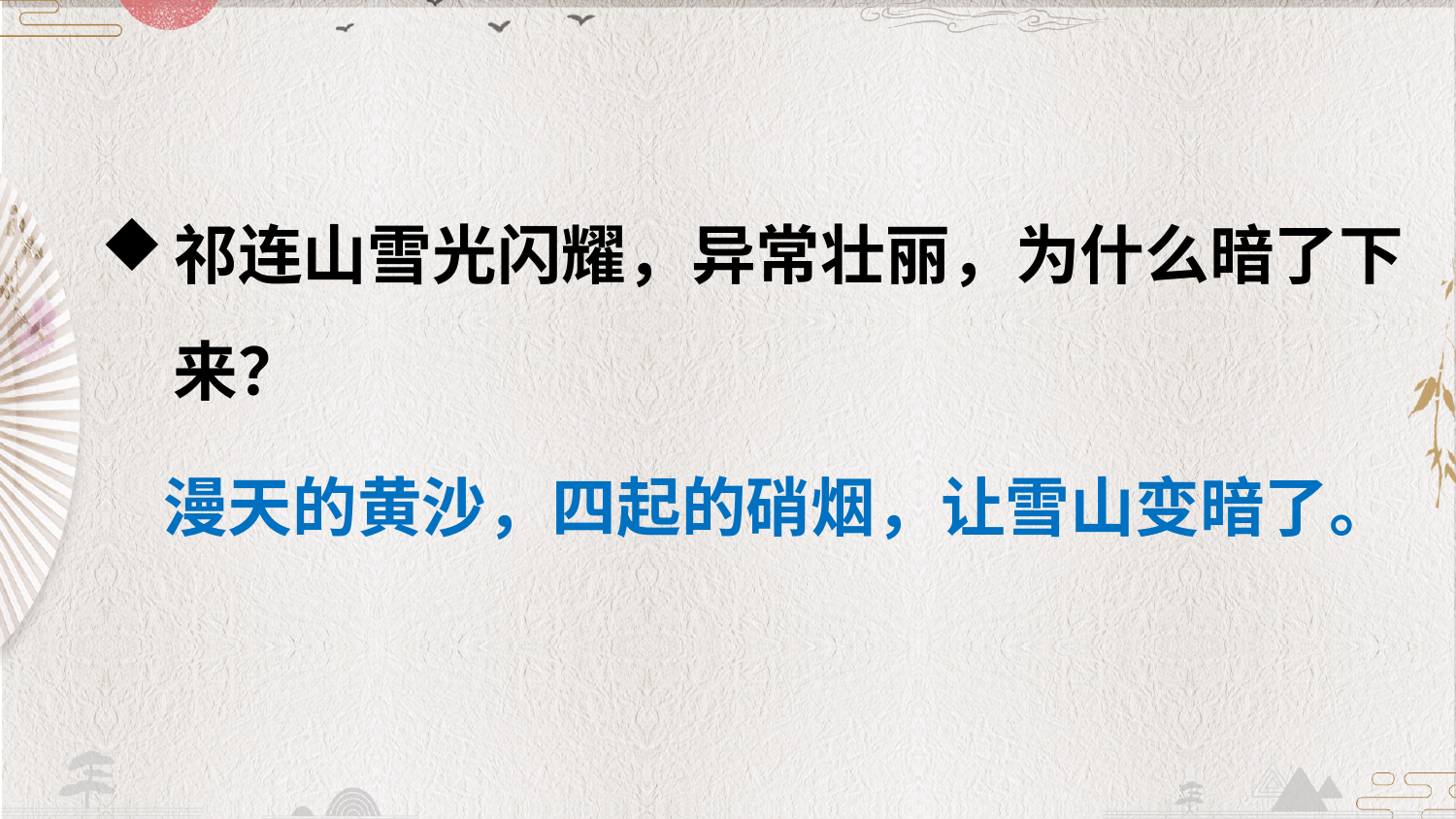

祁连山雪光闪耀，异常壮丽，为什么暗了下来？
漫天的黄沙，四起的硝烟，让雪山变暗了。